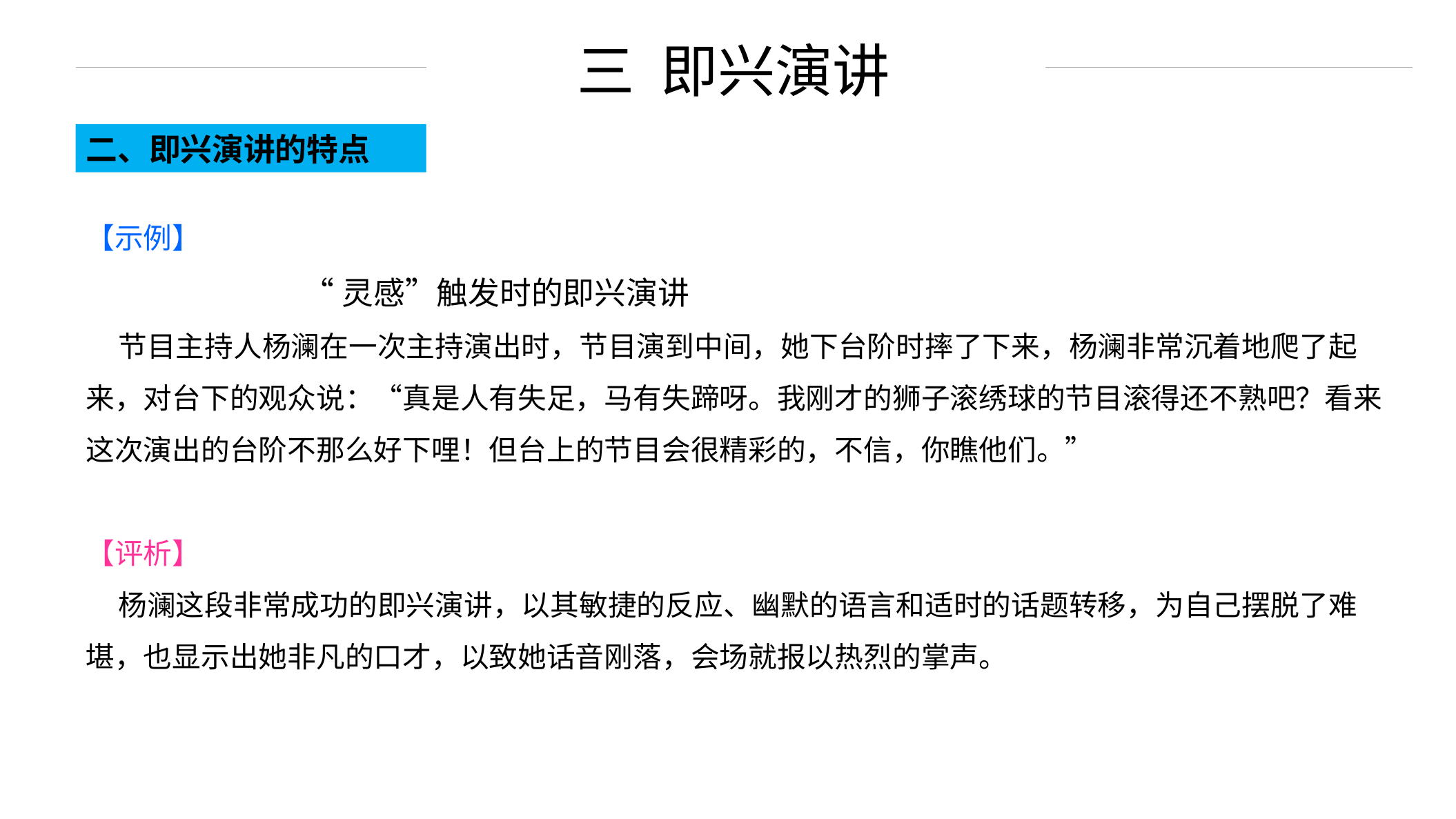

三  即兴演讲
二、即兴演讲的特点
【示例】
                                  “灵感”触发时的即兴演讲
    节目主持人杨澜在一次主持演出时，节目演到中间，她下台阶时摔了下来，杨澜非常沉着地爬了起来，对台下的观众说：“真是人有失足，马有失蹄呀。我刚才的狮子滚绣球的节目滚得还不熟吧？看来这次演出的台阶不那么好下哩！但台上的节目会很精彩的，不信，你瞧他们。”

【评析】
    杨澜这段非常成功的即兴演讲，以其敏捷的反应、幽默的语言和适时的话题转移，为自己摆脱了难堪，也显示出她非凡的口才，以致她话音刚落，会场就报以热烈的掌声。